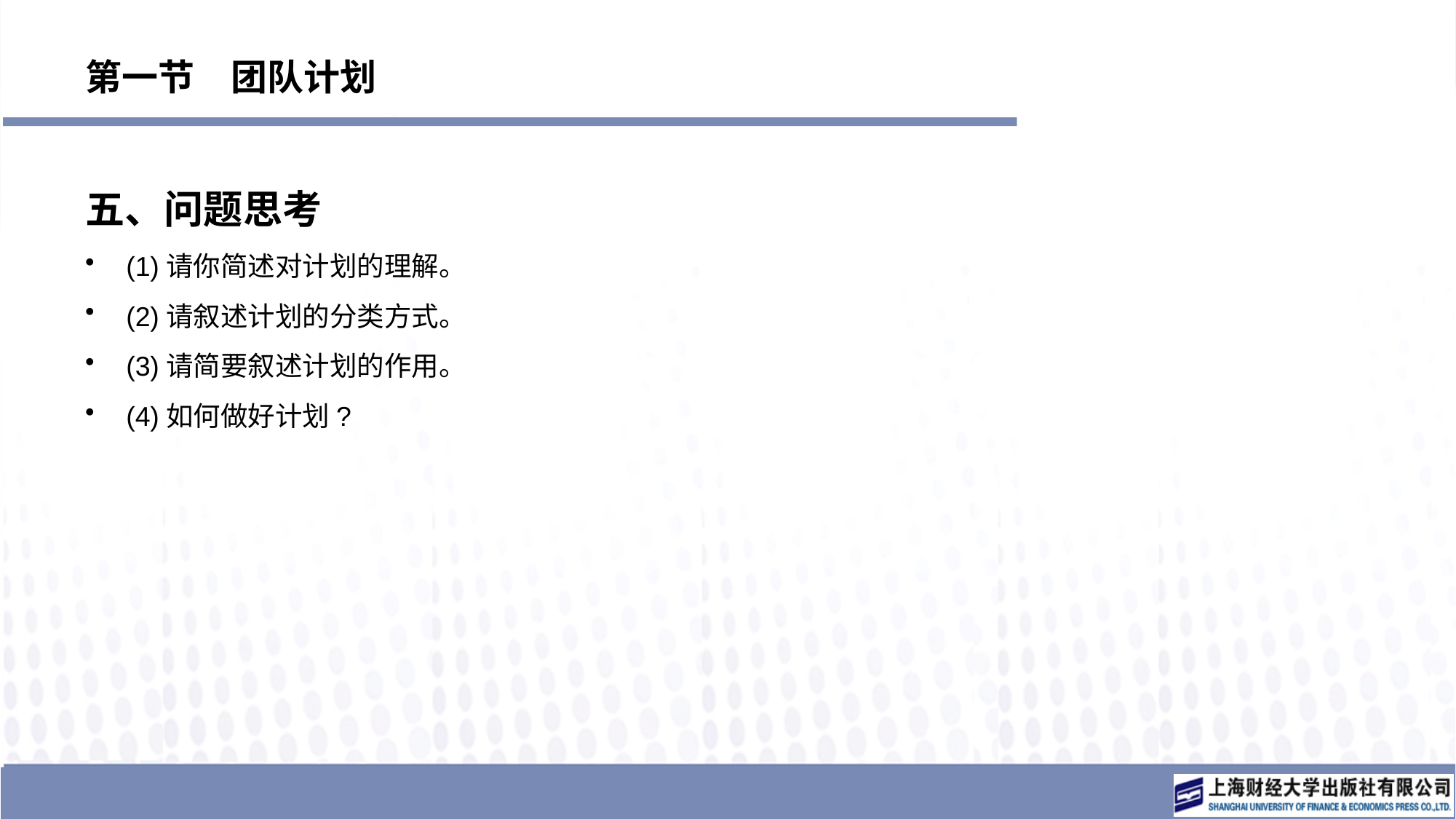

# 第一节　团队计划
五、问题思考
(1)请你简述对计划的理解。
(2)请叙述计划的分类方式。
(3)请简要叙述计划的作用。
(4)如何做好计划?